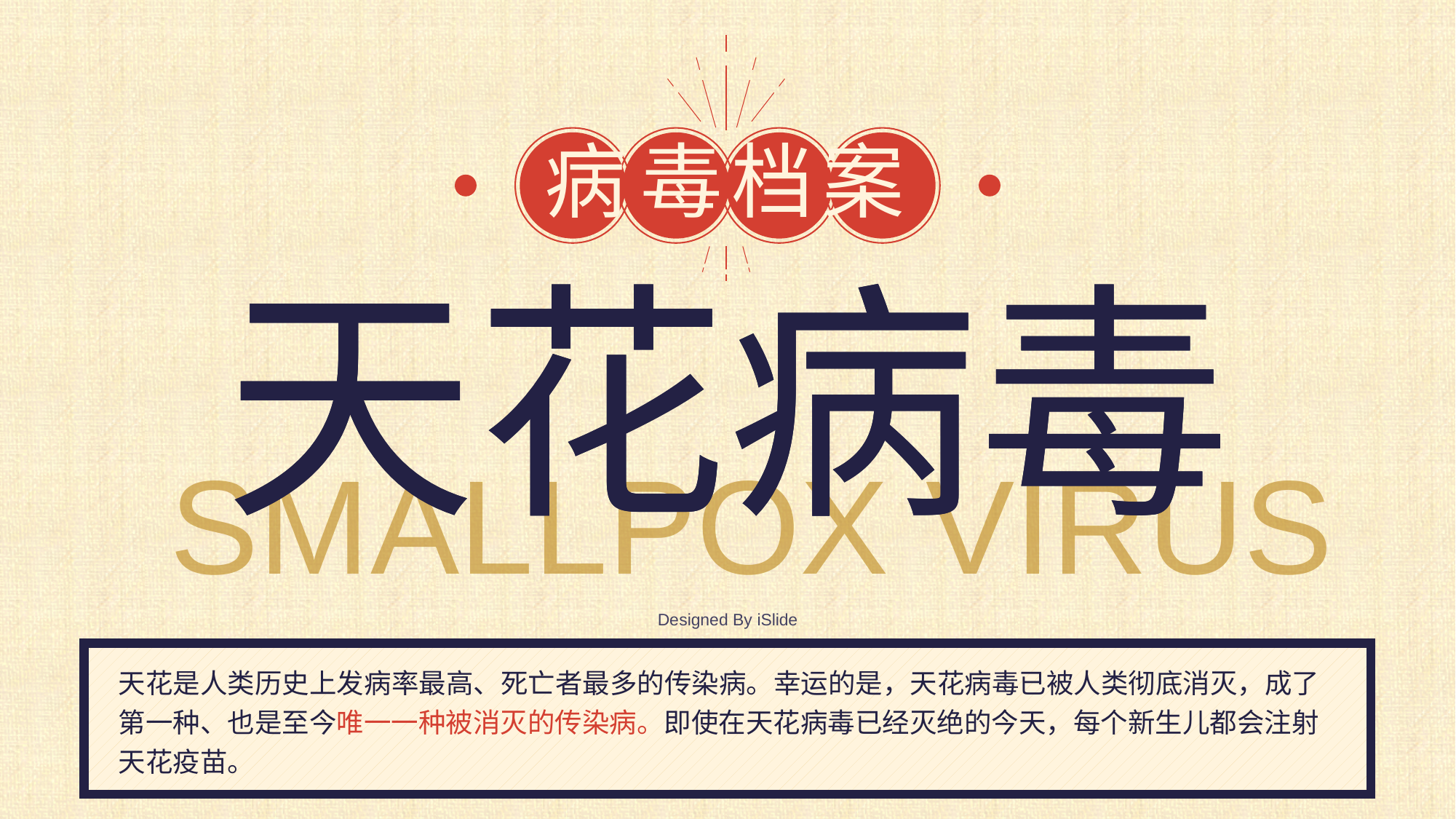

病  毒 档 案

天 花病毒
天 花病毒
SM ALLPOX VIRUS
De signed By iSlide
天花是人类历史上发病 率最高、死亡者最多的传染病。幸运的是，天花病毒已被人类彻底消灭，成了第一种、也是至今唯一一种被消灭的传染病。即使在天花病毒已经灭绝的今天，每个新生儿都会注射天花疫苗。